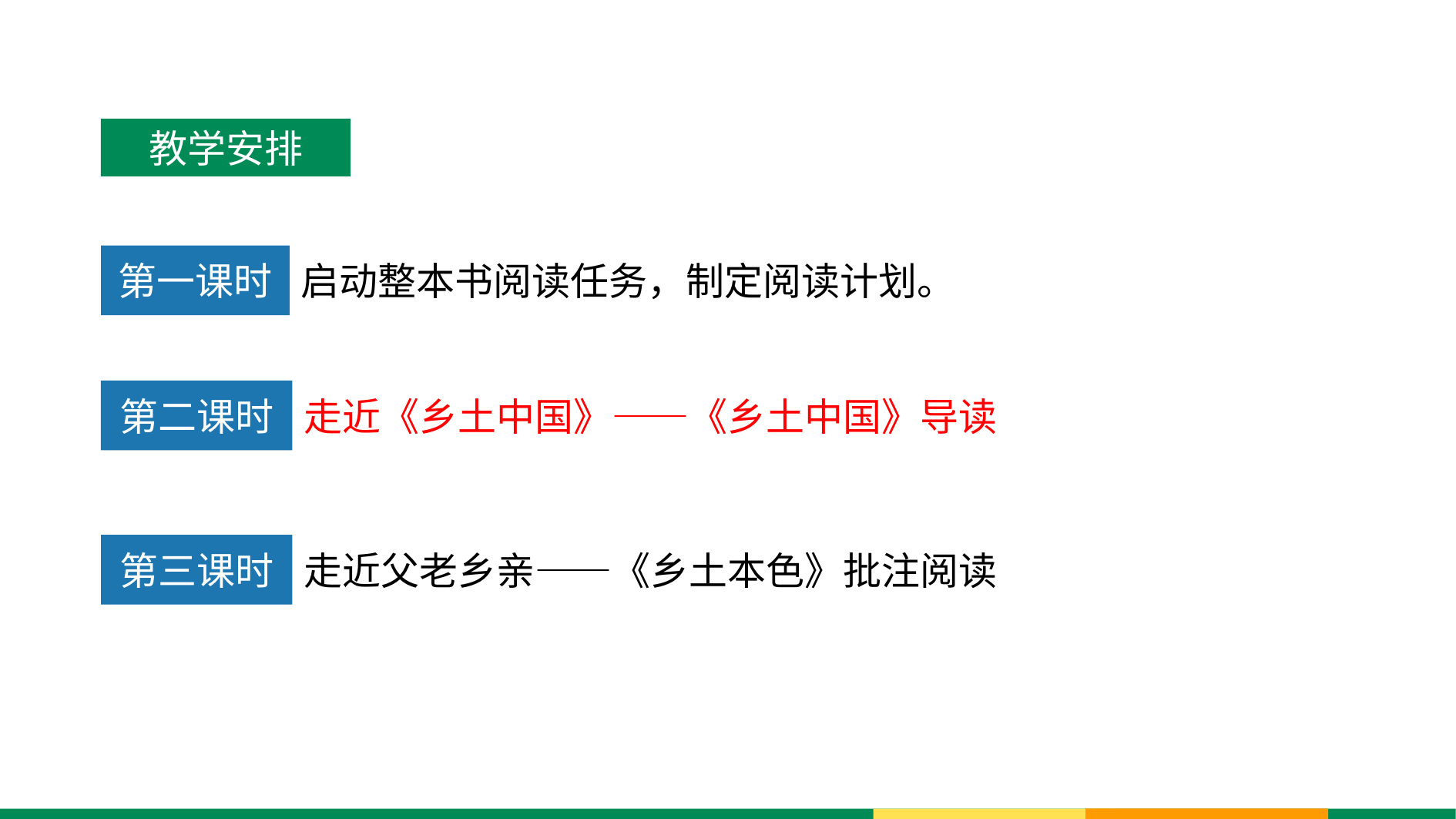

教学安排
第一课时
启动整本书阅读任务，制定阅读计划。
第二课时
走近《乡土中国》——《乡土中国》导读
第三课时
走近父老乡亲——《乡土本色》批注阅读